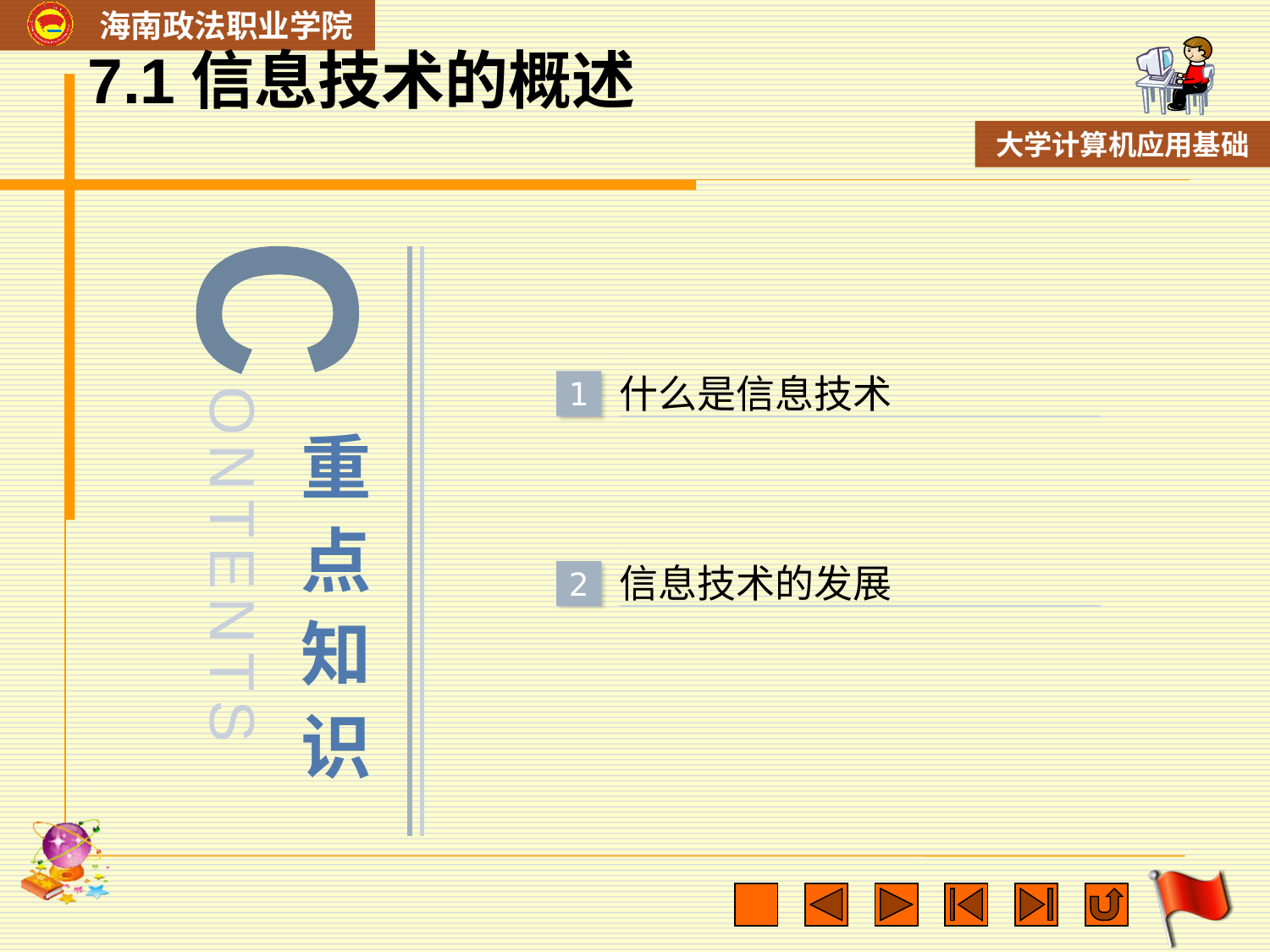

# 7.1信息技术的概述
C
什么是信息技术
1
ONTENTS
重点知识
信息技术的发展
2